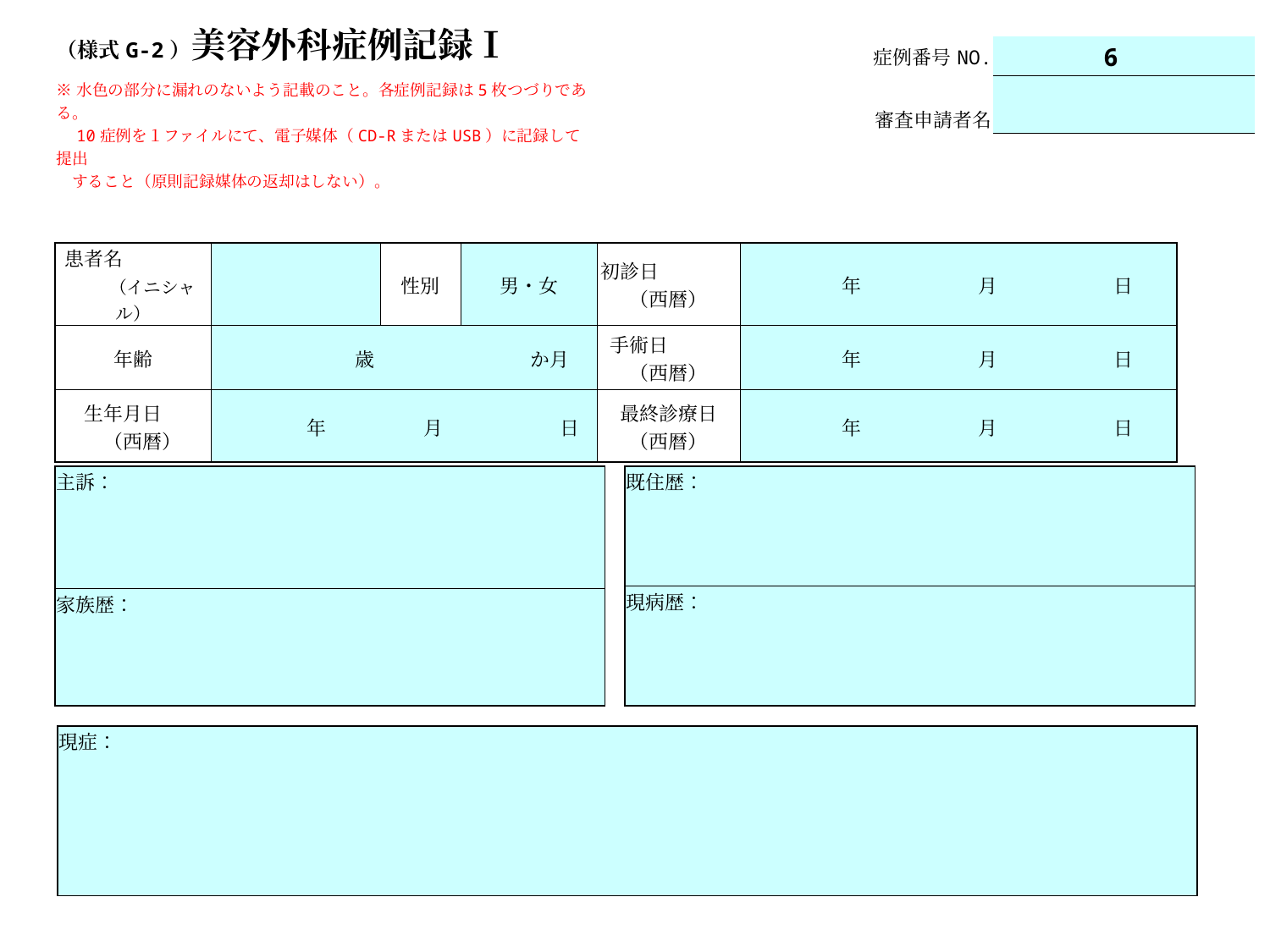

| （様式G-2）美容外科症例記録Ⅰ |  |  |  |  |  |  |  |  |  |  |  |  |
| --- | --- | --- | --- | --- | --- | --- | --- | --- | --- | --- | --- | --- |
| ※水色の部分に漏れのないよう記載のこと。各症例記録は5枚つづりである。 　10症例を１ファイルにて、電子媒体（CD-RまたはUSB）に記録して提出 　すること（原則記録媒体の返却はしない）。 |  |  |  |  |  |  |  |  |  |  |  |  |
|  |  |  |  |  |  |  |  |  |  |  |  |  |
|  |  |  |  |  |  |  |  |  |  |  |  |  |
|  |  |  |  |  |  |  |  |  |  |  |  |  |
|  |  |  |  |  |  |  |  |  |  |  |  |  |
| 患者名　　　　　　（イニシャル） |  |  |  | 性別 | 男・女 |  | 初診日　　　　（西暦） | 年　　　　　　月　　　　　　日 |  |  |  |  |
| 年齢 |  | 歳　　　　　　　　か月 |  |  |  |  | 手術日　　　（西暦） | 年　　　　　　月　　　　　　日 |  |  |  |  |
| 生年月日　 　（西暦） |  | 年　　　　　月　　　　　　日 |  |  |  |  | 最終診療日 （西暦） | 年　　　　　　月　　　　　　日 |  |  |  |  |
| 症例番号NO. |  | 6 |
| --- | --- | --- |
|  |  |  |
| 審査申請者名 |  |  |
| 主訴： |
| --- |
| 家族歴： |
| 既住歴： |
| --- |
| 現病歴： |
| 現症： |
| --- |